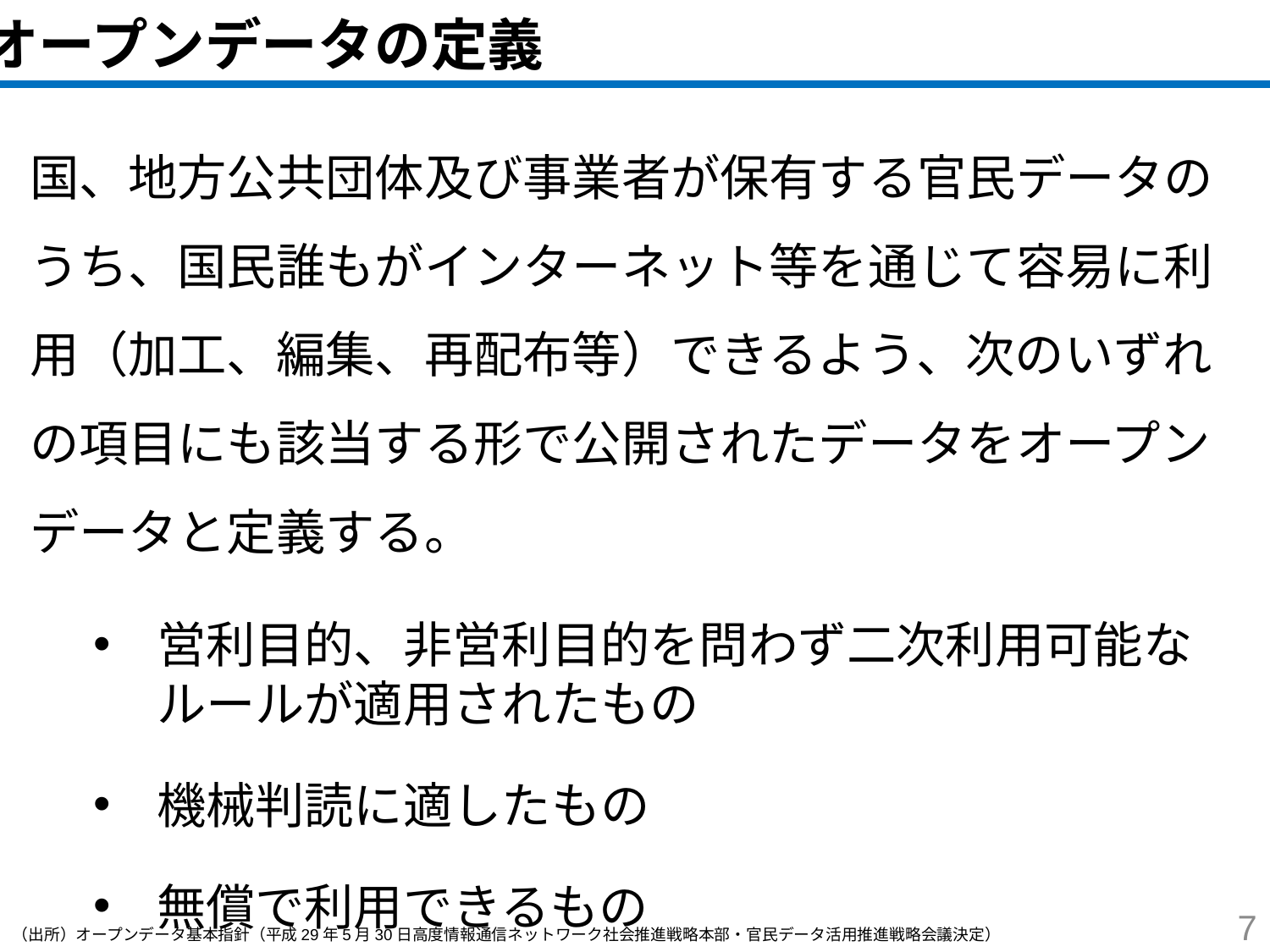

オープンデータの定義
国、地方公共団体及び事業者が保有する官民データのうち、国民誰もがインターネット等を通じて容易に利用（加工、編集、再配布等）できるよう、次のいずれの項目にも該当する形で公開されたデータをオープンデータと定義する。
営利目的、非営利目的を問わず二次利用可能な
ルールが適用されたもの
機械判読に適したもの
無償で利用できるもの
7
（出所）オープンデータ基本指針（平成29年5月30日高度情報通信ネットワーク社会推進戦略本部・官民データ活用推進戦略会議決定）